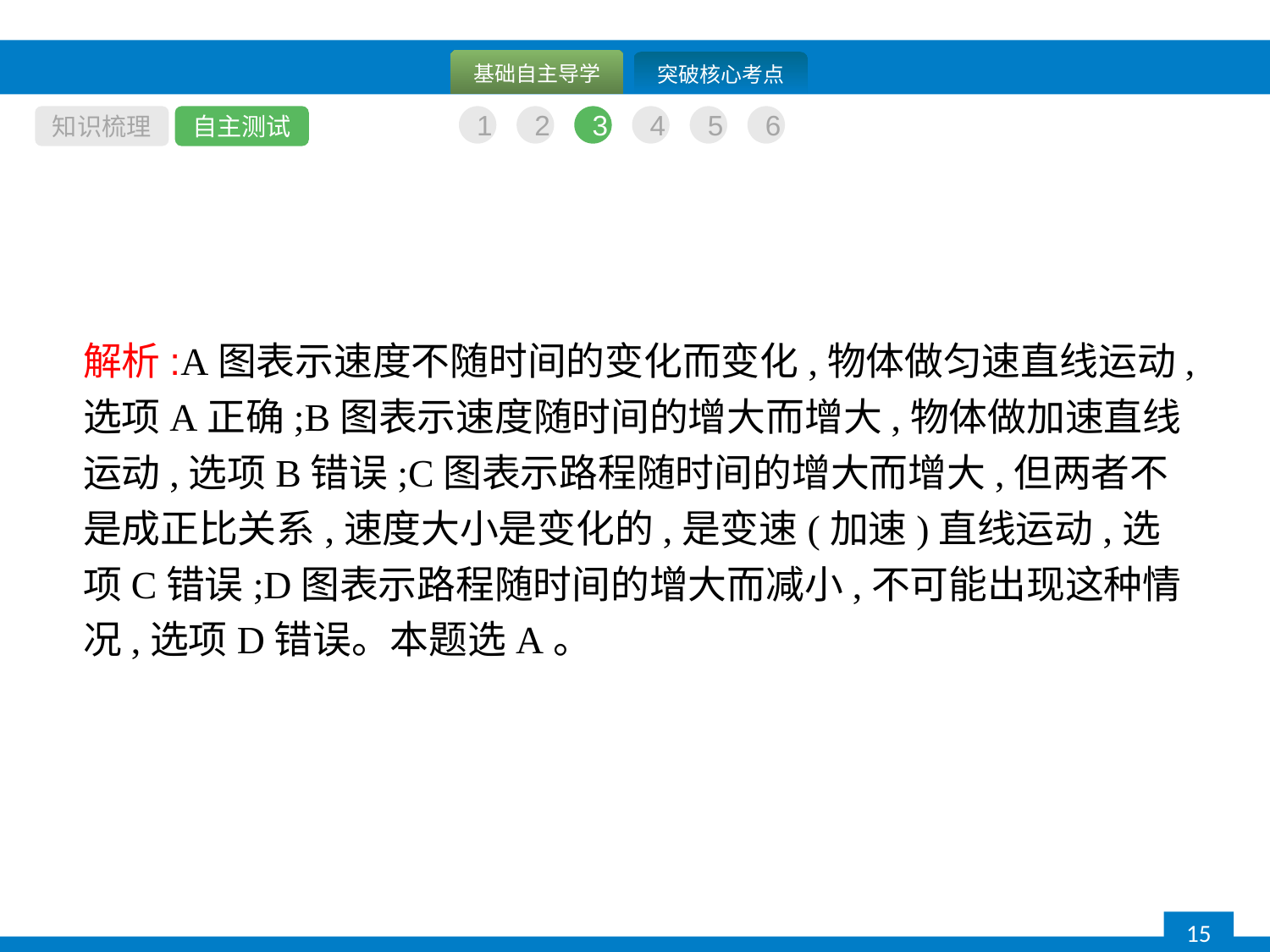

知识梳理
自主测试
1
2
3
4
5
6
解析:A图表示速度不随时间的变化而变化,物体做匀速直线运动,选项A正确;B图表示速度随时间的增大而增大,物体做加速直线运动,选项B错误;C图表示路程随时间的增大而增大,但两者不是成正比关系,速度大小是变化的,是变速(加速)直线运动,选项C错误;D图表示路程随时间的增大而减小,不可能出现这种情况,选项D错误。本题选A。